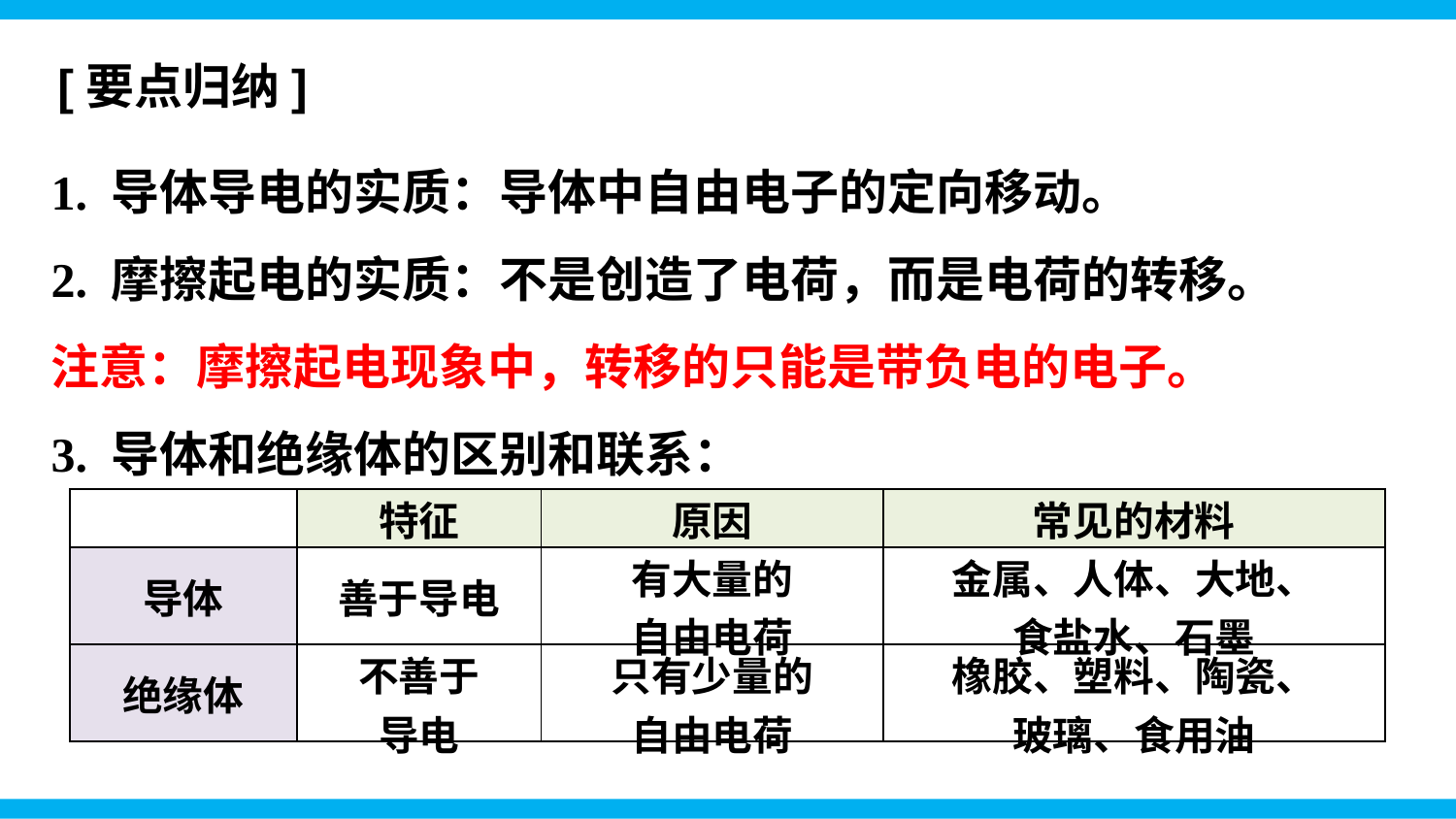

[要点归纳]
1. 导体导电的实质：导体中自由电子的定向移动。
2. 摩擦起电的实质：不是创造了电荷，而是电荷的转移。
注意：摩擦起电现象中，转移的只能是带负电的电子。
3. 导体和绝缘体的区别和联系：
|  | 特征 | 原因 | 常见的材料 |
| --- | --- | --- | --- |
| 导体 | 善于导电 | 有大量的 自由电荷 | 金属、人体、大地、 食盐水、石墨 |
| 绝缘体 | 不善于 导电 | 只有少量的 自由电荷 | 橡胶、塑料、陶瓷、 玻璃、食用油 |